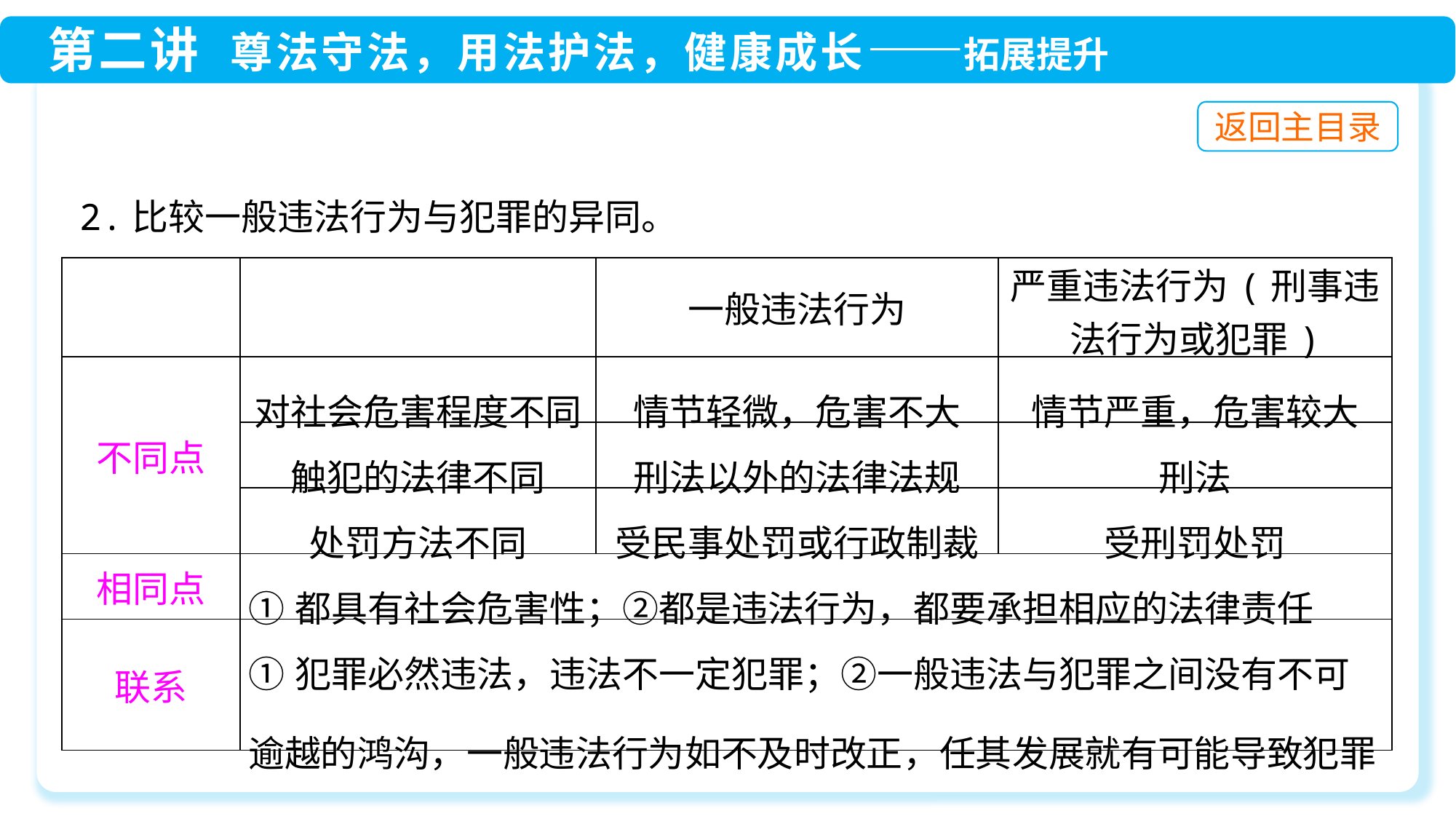

2.比较一般违法行为与犯罪的异同。
|  |  | 一般违法行为 | 严重违法行为(刑事违法行为或犯罪) |
| --- | --- | --- | --- |
| 不同点 | 对社会危害程度不同 | 情节轻微，危害不大 | 情节严重，危害较大 |
|  | 触犯的法律不同 | 刑法以外的法律法规 | 刑法 |
|  | 处罚方法不同 | 受民事处罚或行政制裁 | 受刑罚处罚 |
| 相同点 | ①都具有社会危害性；②都是违法行为，都要承担相应的法律责任 |  |  |
| 联系 | ①犯罪必然违法，违法不一定犯罪；②一般违法与犯罪之间没有不可逾越的鸿沟，一般违法行为如不及时改正，任其发展就有可能导致犯罪 |  |  |